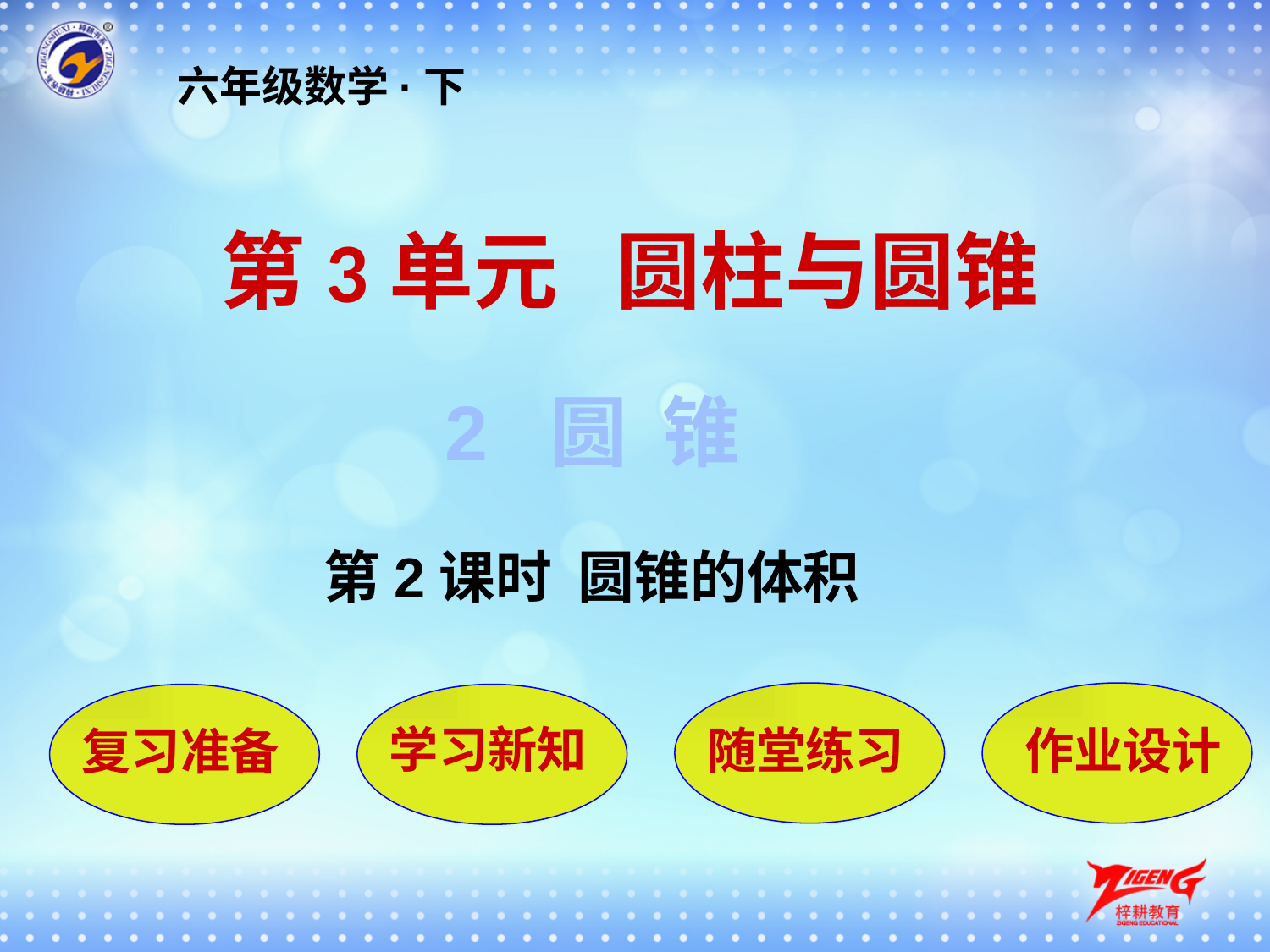

六年级数学·下
第3单元   圆柱与圆锥
2  圆  锥
第2课时  圆锥的体积

随堂练习

作业设计

复习准备

学习新知